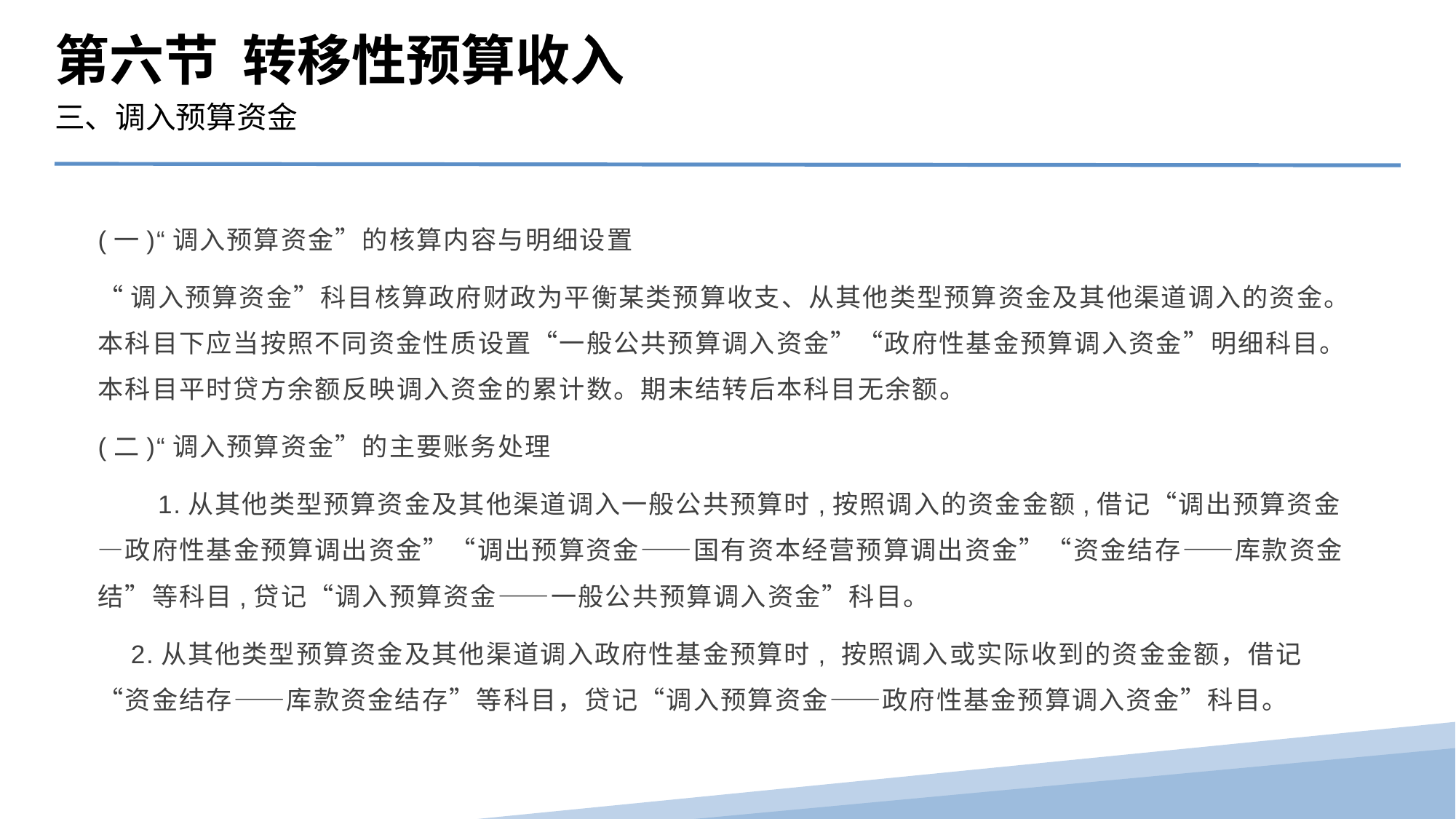

第六节  转移性预算收入
三、调入预算资金
(一)“调入预算资金”的核算内容与明细设置
“调入预算资金”科目核算政府财政为平衡某类预算收支、从其他类型预算资金及其他渠道调入的资金。本科目下应当按照不同资金性质设置“一般公共预算调入资金”“政府性基金预算调入资金”明细科目。本科目平时贷方余额反映调入资金的累计数。期末结转后本科目无余额。
(二)“调入预算资金”的主要账务处理
　　1.从其他类型预算资金及其他渠道调入一般公共预算时,按照调入的资金金额,借记“调出预算资金—政府性基金预算调出资金”“调出预算资金——国有资本经营预算调出资金”“资金结存——库款资金结”等科目,贷记“调入预算资金——一般公共预算调入资金”科目。
　2.从其他类型预算资金及其他渠道调入政府性基金预算时, 按照调入或实际收到的资金金额，借记“资金结存——库款资金结存”等科目，贷记“调入预算资金——政府性基金预算调入资金”科目。